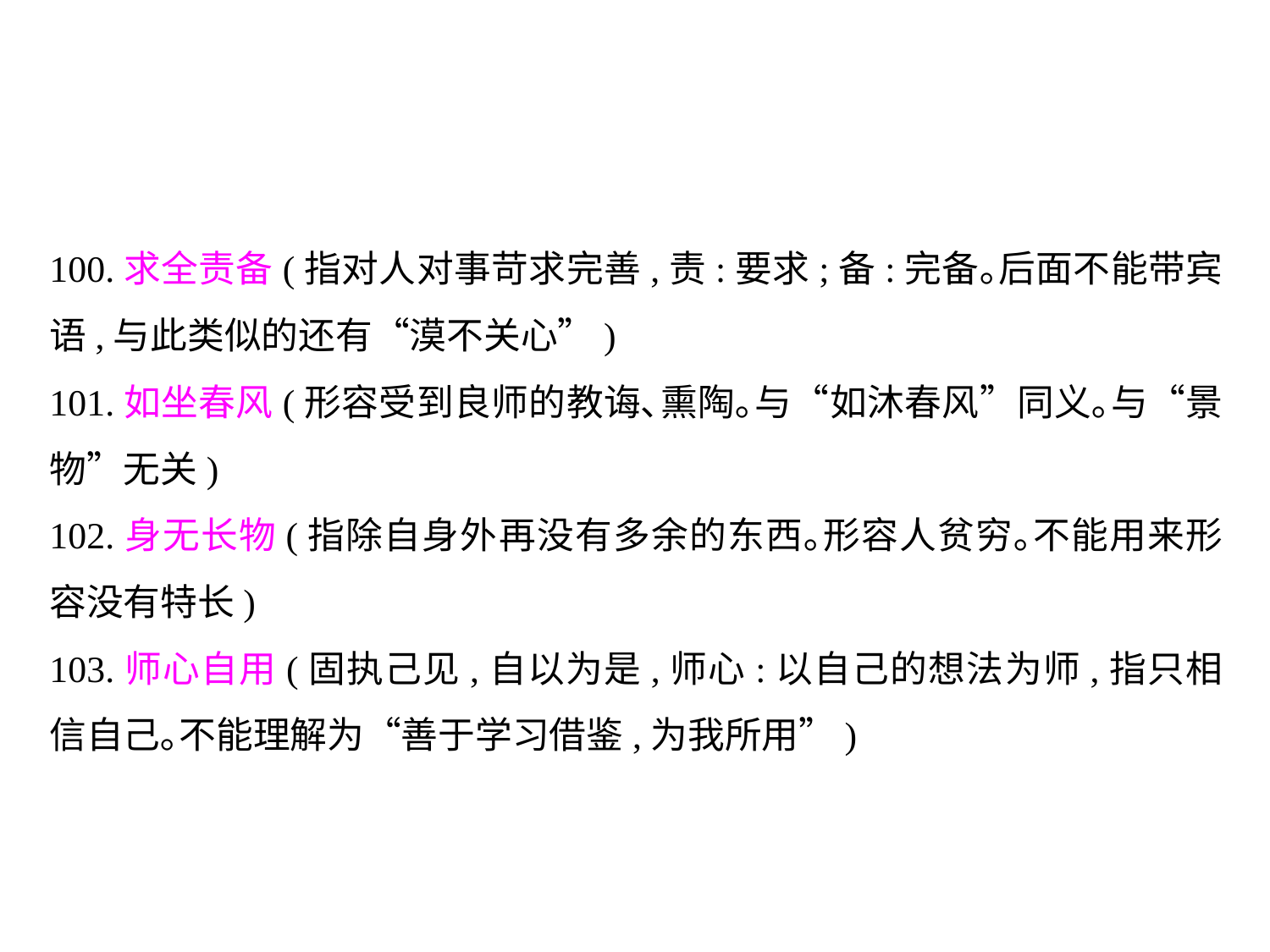

100.求全责备(指对人对事苛求完善,责:要求;备:完备｡后面不能带宾语,与此类似的还有“漠不关心”)
101.如坐春风(形容受到良师的教诲､熏陶｡与“如沐春风”同义｡与“景物”无关)
102.身无长物(指除自身外再没有多余的东西｡形容人贫穷｡不能用来形容没有特长)
103.师心自用(固执己见,自以为是,师心:以自己的想法为师,指只相信自己｡不能理解为“善于学习借鉴,为我所用”)